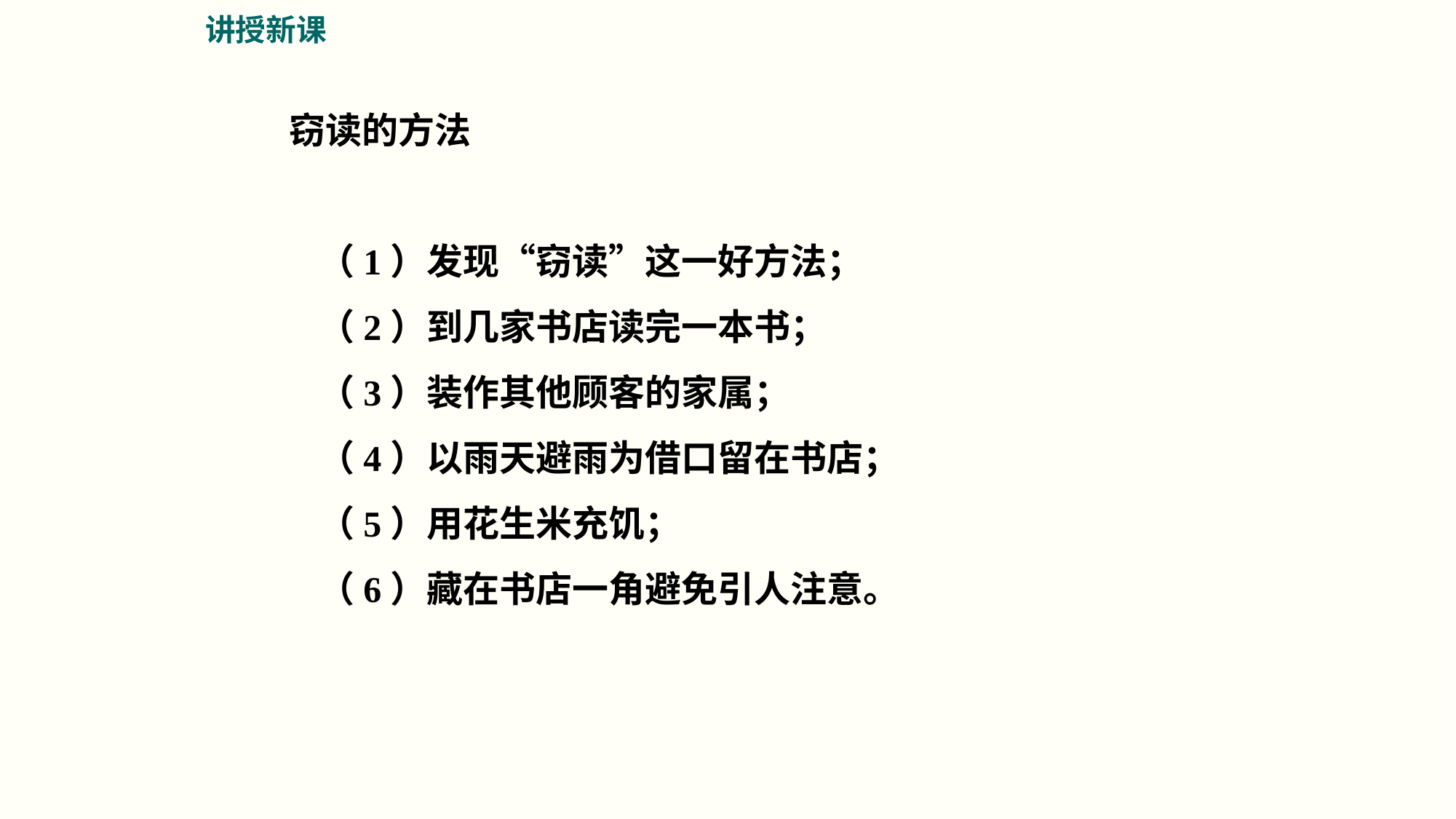

讲授新课
窃读的方法
（1）发现“窃读”这一好方法；
（2）到几家书店读完一本书；
（3）装作其他顾客的家属；
（4）以雨天避雨为借口留在书店；
（5）用花生米充饥；
（6）藏在书店一角避免引人注意。